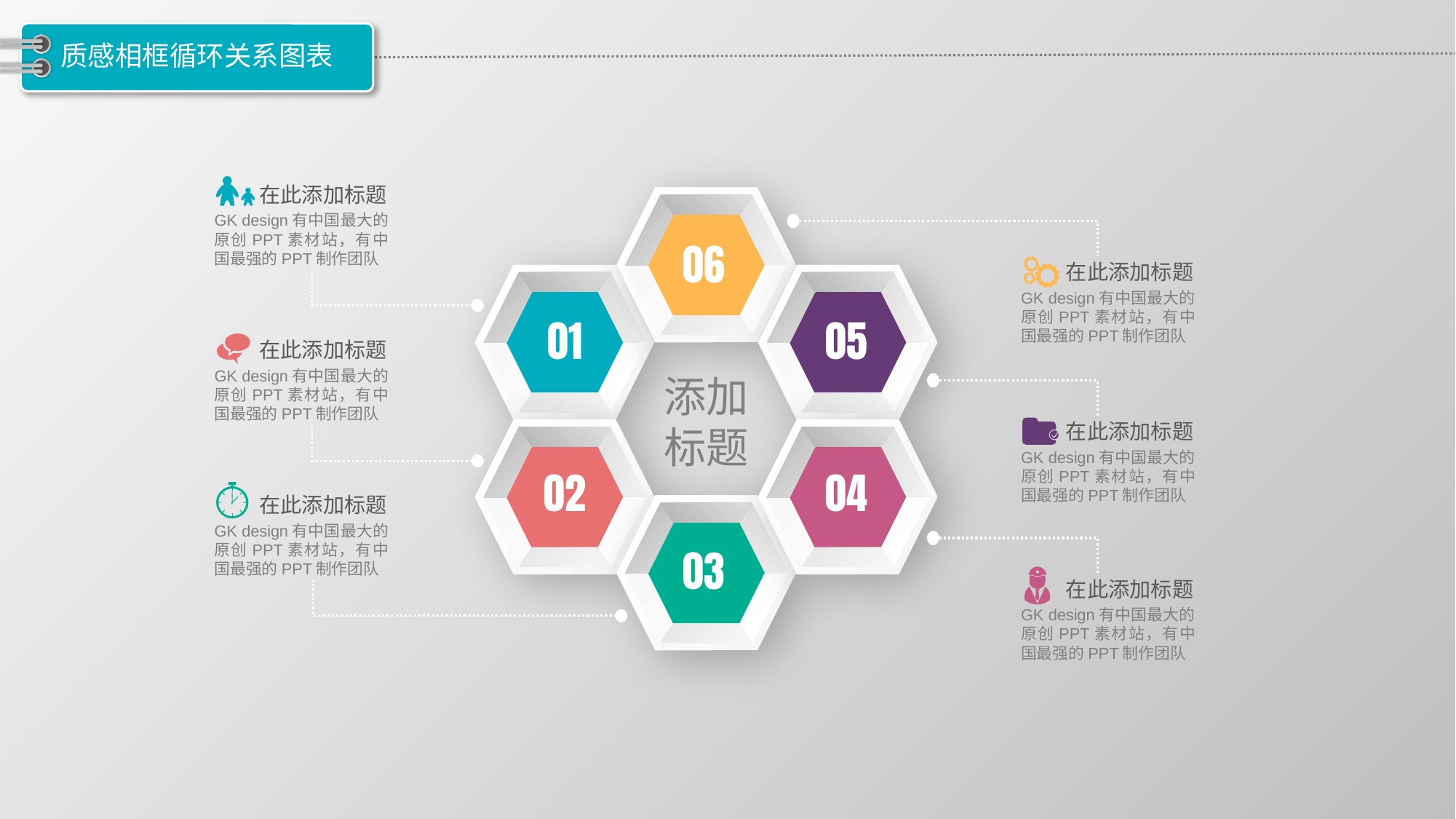

# 质感相框循环关系图表
在此添加标题

GK design有中国最大的原创PPT素材站，有中国最强的PPT制作团队

06
在此添加标题

GK design有中国最大的原创PPT素材站，有中国最强的PPT制作团队
01
05
在此添加标题

GK design有中国最大的原创PPT素材站，有中国最强的PPT制作团队
添加标题

在此添加标题

GK design有中国最大的原创PPT素材站，有中国最强的PPT制作团队
02
04

在此添加标题

GK design有中国最大的原创PPT素材站，有中国最强的PPT制作团队

03

在此添加标题

GK design有中国最大的原创PPT素材站，有中国最强的PPT制作团队